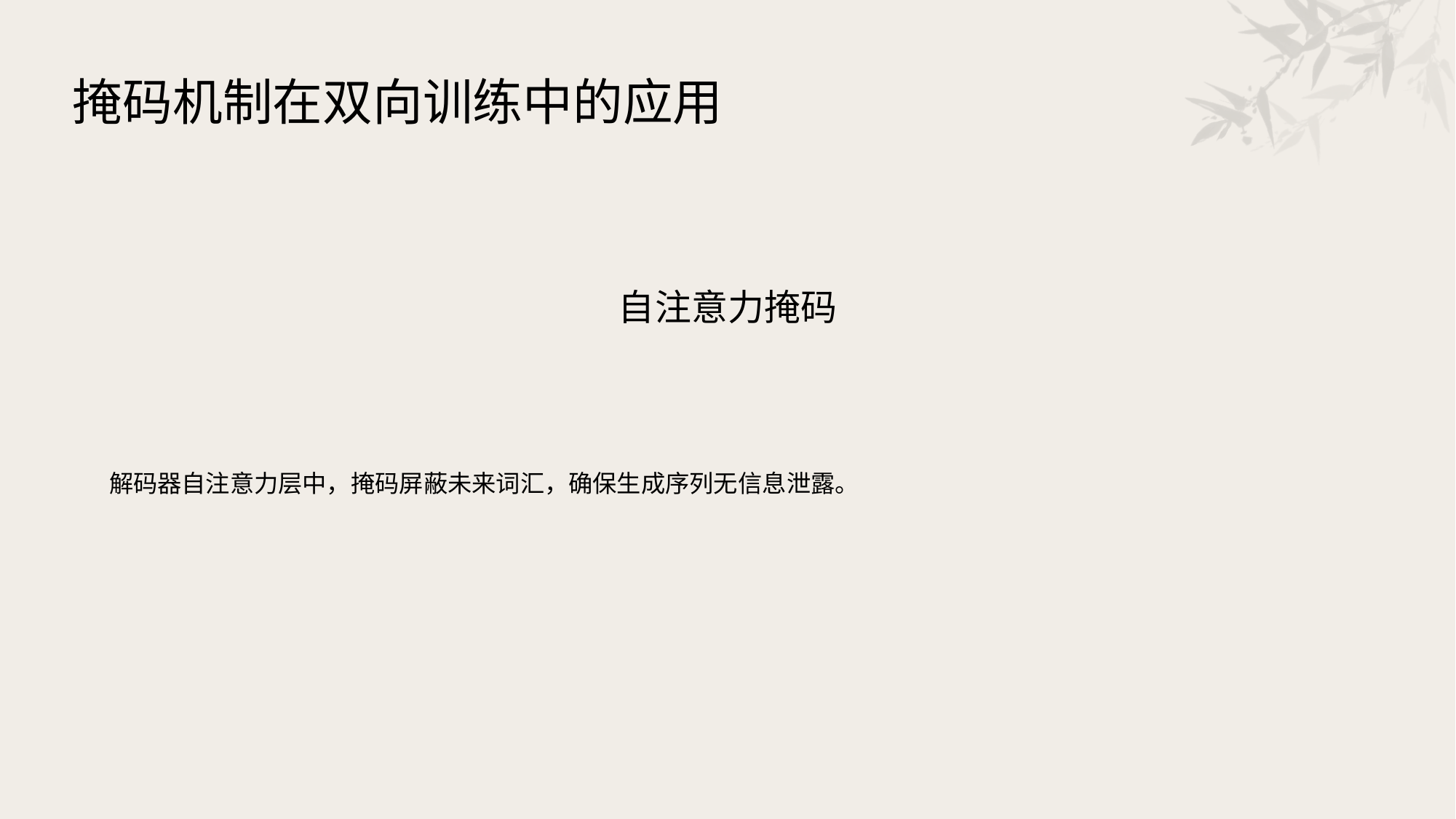

掩码机制在双向训练中的应用
自注意力掩码

解码器自注意力层中，掩码屏蔽未来词汇，确保生成序列无信息泄露。